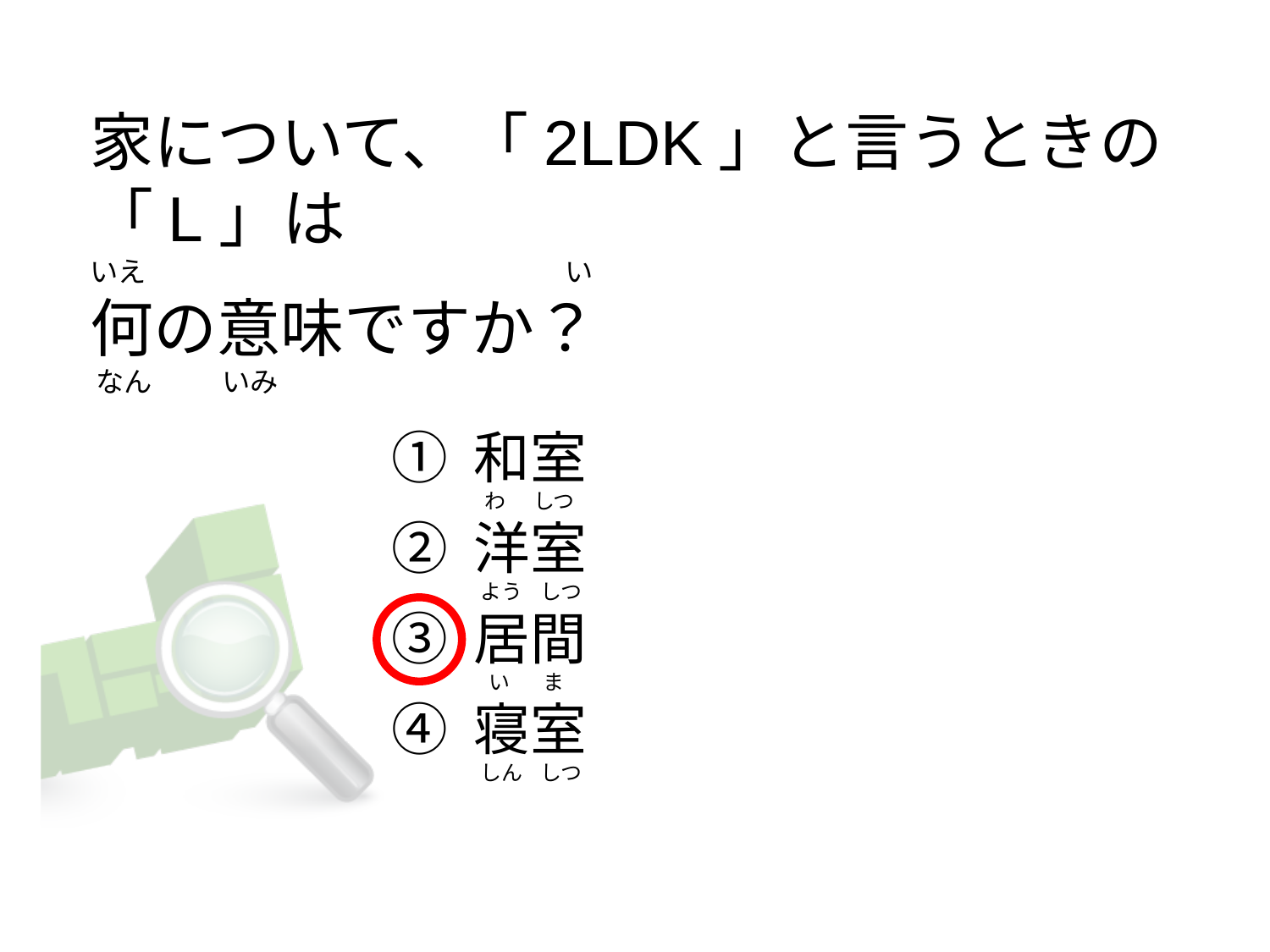

# 家について、「2LDK」と言うときの「L」は いえ                                                                  い  何の意味ですか？  なん           いみ
① 和室
② 洋室
③ 居間
④ 寝室
  わ      しつ
 よう    しつ

   い       ま
 しん    しつ